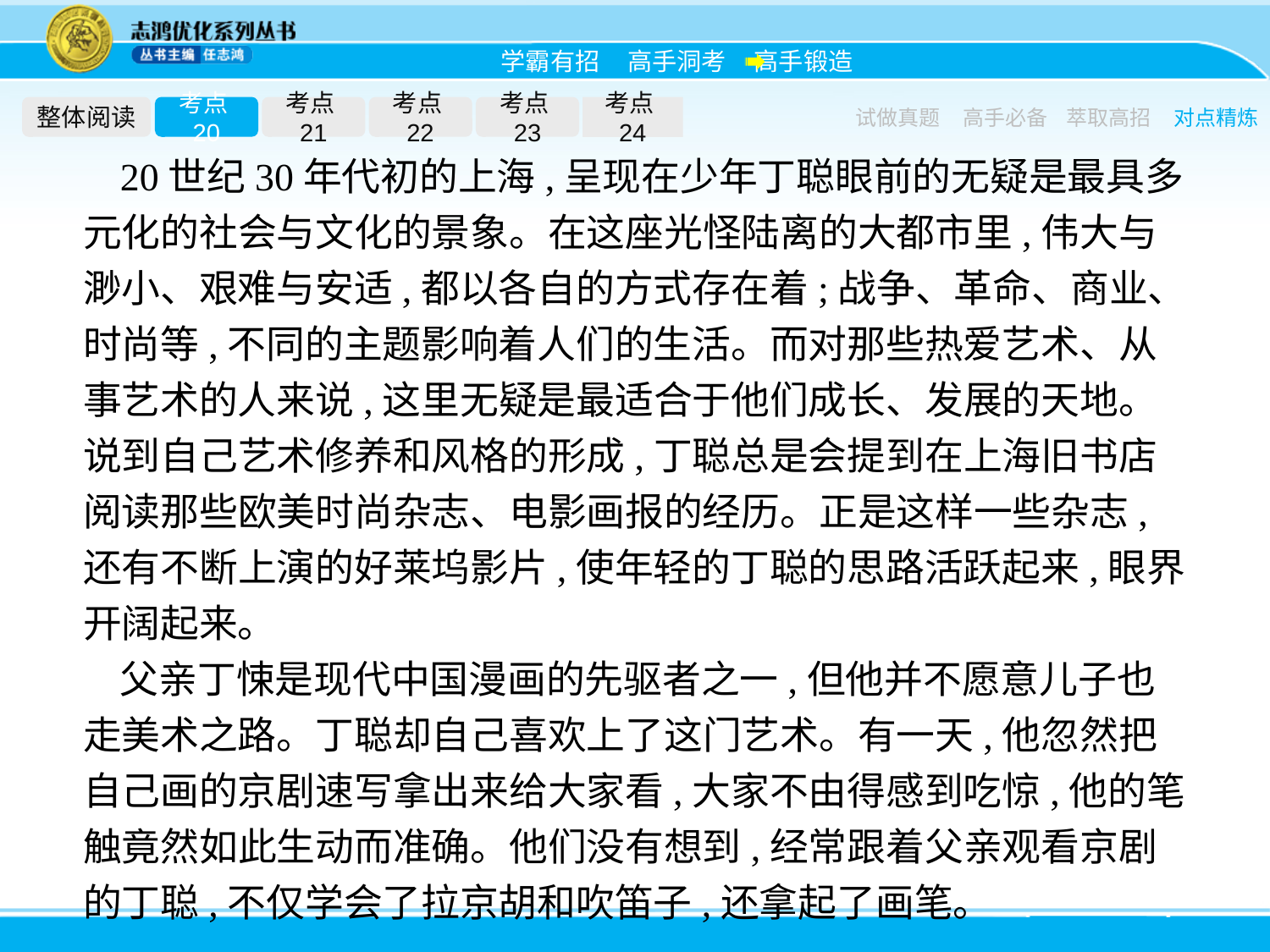

整体阅读
考点20
考点21
考点22
考点23
考点24
试做真题
高手必备
萃取高招
对点精炼
20世纪30年代初的上海,呈现在少年丁聪眼前的无疑是最具多元化的社会与文化的景象。在这座光怪陆离的大都市里,伟大与渺小、艰难与安适,都以各自的方式存在着;战争、革命、商业、时尚等,不同的主题影响着人们的生活。而对那些热爱艺术、从事艺术的人来说,这里无疑是最适合于他们成长、发展的天地。说到自己艺术修养和风格的形成,丁聪总是会提到在上海旧书店阅读那些欧美时尚杂志、电影画报的经历。正是这样一些杂志,还有不断上演的好莱坞影片,使年轻的丁聪的思路活跃起来,眼界开阔起来。
父亲丁悚是现代中国漫画的先驱者之一,但他并不愿意儿子也走美术之路。丁聪却自己喜欢上了这门艺术。有一天,他忽然把自己画的京剧速写拿出来给大家看,大家不由得感到吃惊,他的笔触竟然如此生动而准确。他们没有想到,经常跟着父亲观看京剧的丁聪,不仅学会了拉京胡和吹笛子,还拿起了画笔。